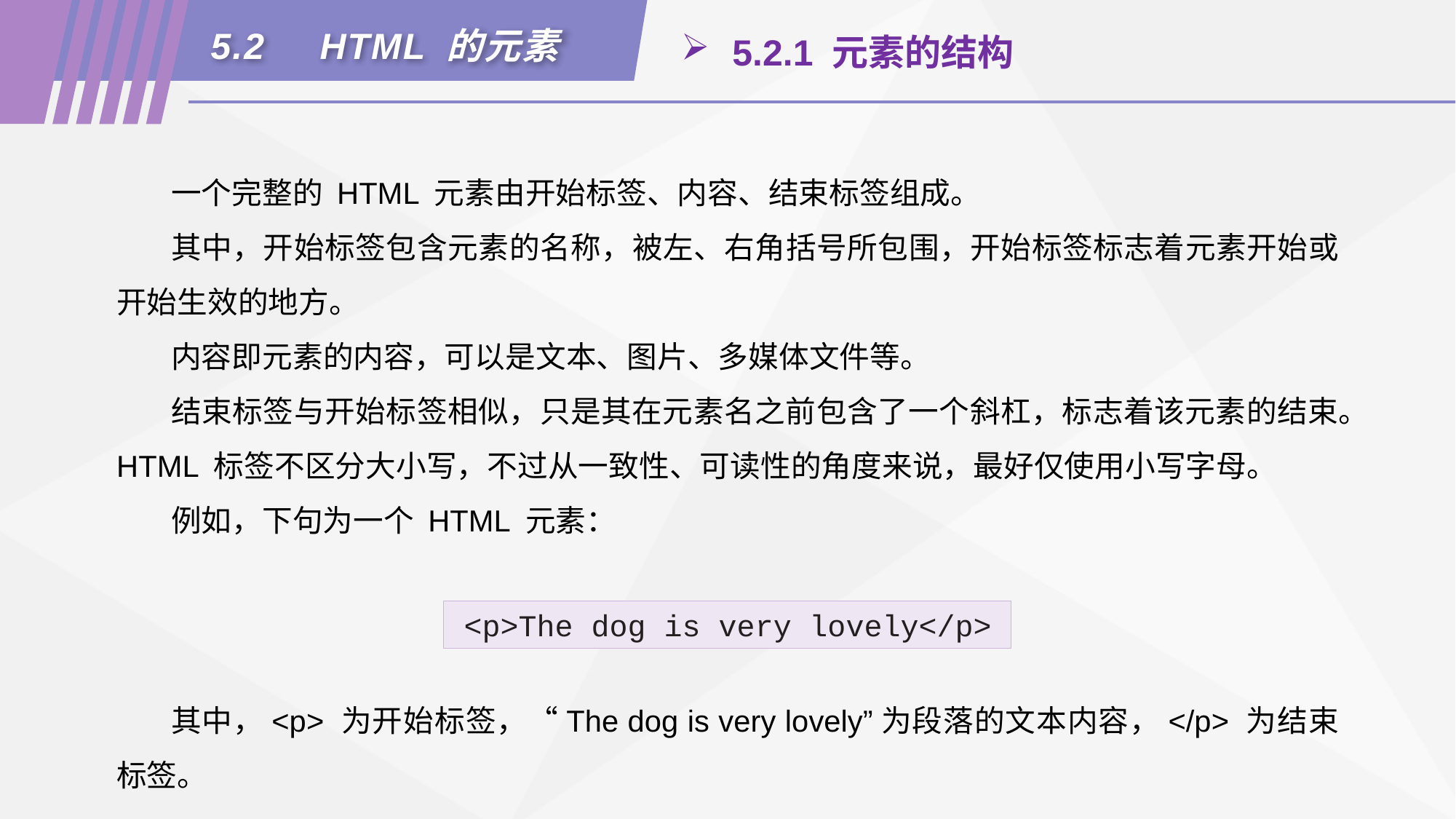

5.2	HTML 的元素
 5.2.1 元素的结构
一个完整的 HTML 元素由开始标签、内容、结束标签组成。
其中，开始标签包含元素的名称，被左、右角括号所包围，开始标签标志着元素开始或开始生效的地方。
内容即元素的内容，可以是文本、图片、多媒体文件等。
结束标签与开始标签相似，只是其在元素名之前包含了一个斜杠，标志着该元素的结束。HTML 标签不区分大小写，不过从一致性、可读性的角度来说，最好仅使用小写字母。
例如，下句为一个 HTML 元素：
<p>The dog is very lovely</p>
其中，<p> 为开始标签，“The dog is very lovely”为段落的文本内容，</p> 为结束标签。